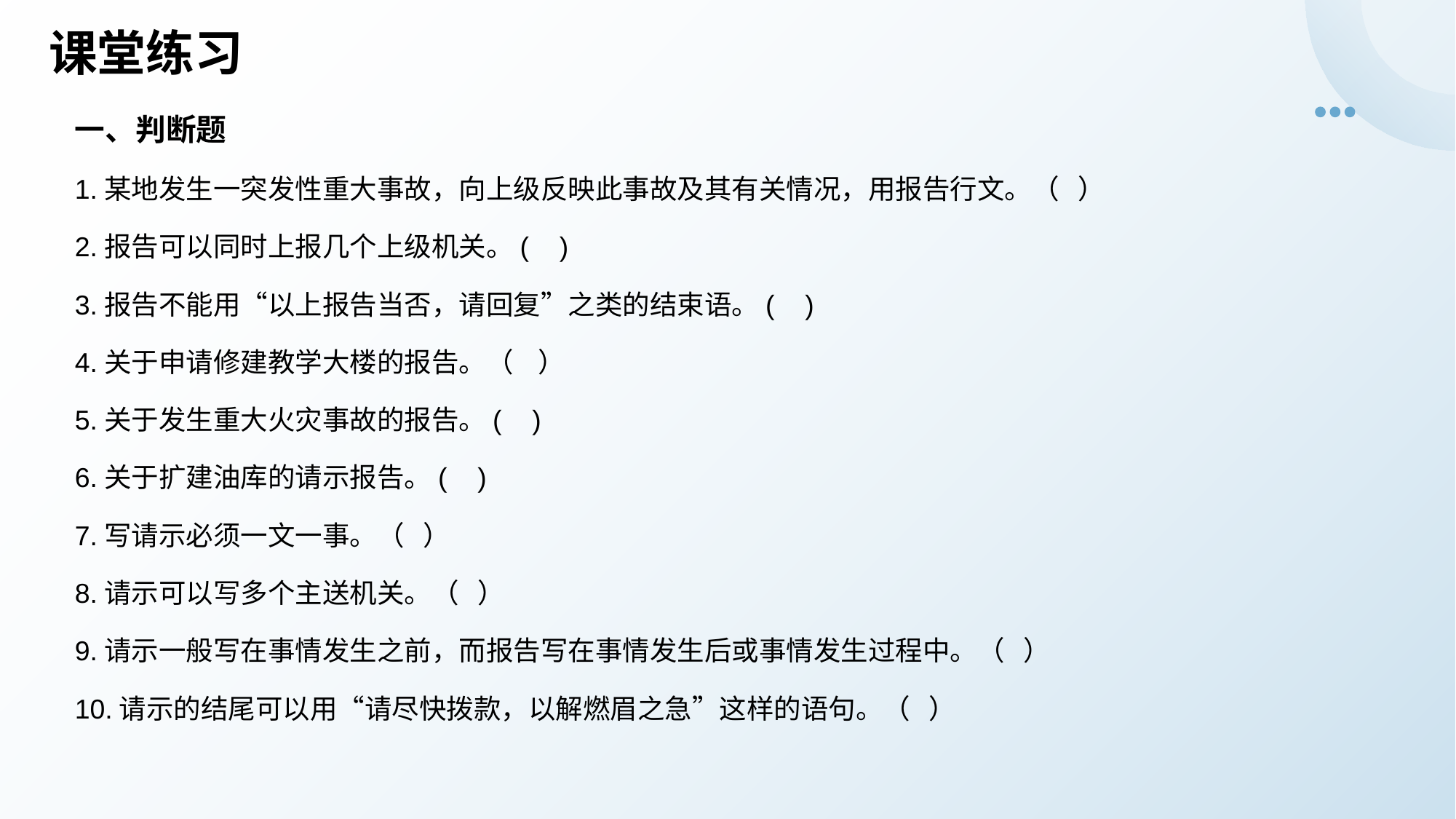

# 课堂练习
一、判断题
1.某地发生一突发性重大事故，向上级反映此事故及其有关情况，用报告行文。（   ）
2.报告可以同时上报几个上级机关。(    )
3.报告不能用“以上报告当否，请回复”之类的结束语。(    )
4.关于申请修建教学大楼的报告。（    ）
5.关于发生重大火灾事故的报告。(    )
6.关于扩建油库的请示报告。(    )
7.写请示必须一文一事。（   ）
8.请示可以写多个主送机关。（   ）
9.请示一般写在事情发生之前，而报告写在事情发生后或事情发生过程中。（   ）
10.请示的结尾可以用“请尽快拨款，以解燃眉之急”这样的语句。（   ）